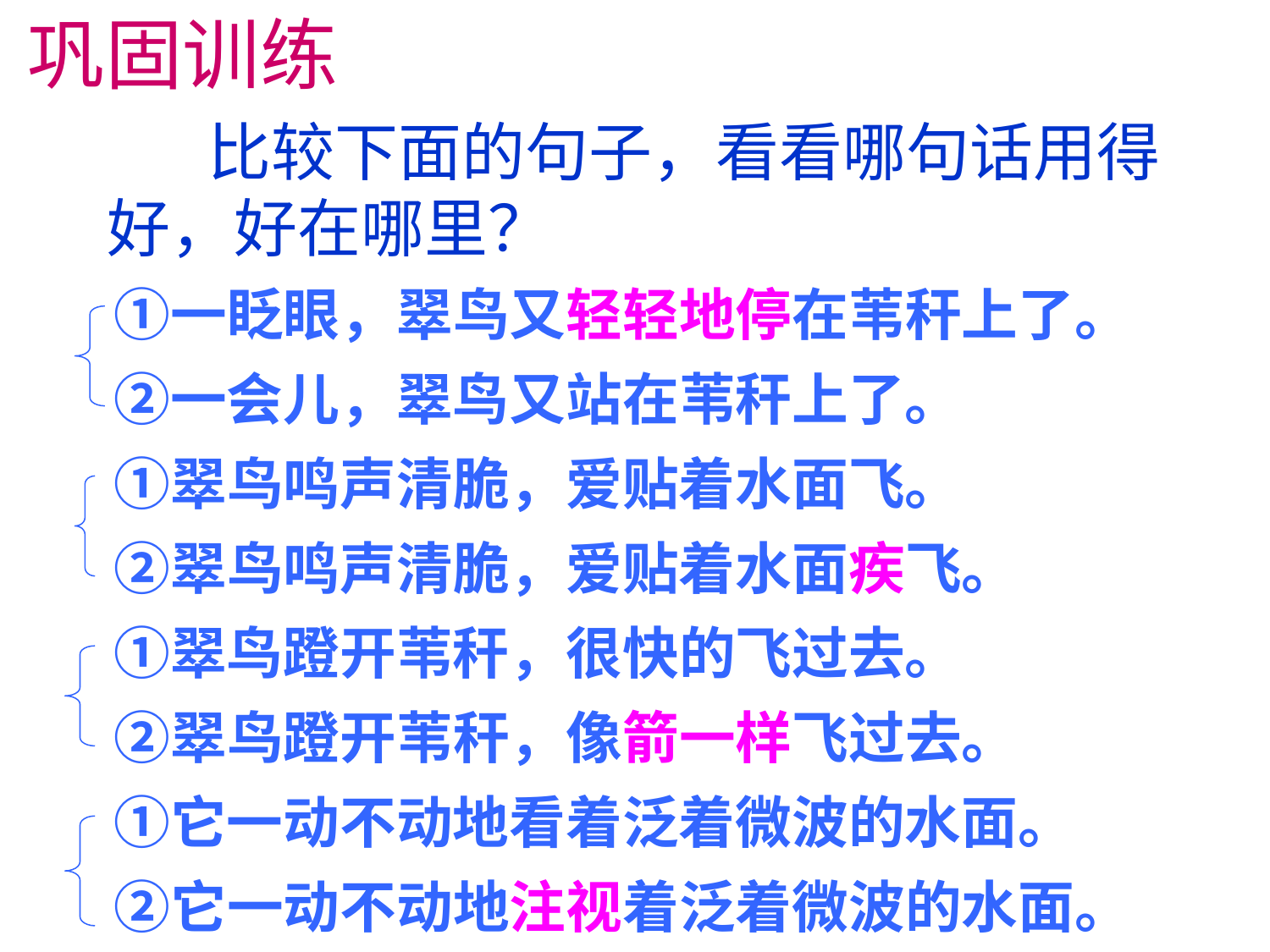

巩固训练
      比较下面的句子，看看哪句话用得好，好在哪里？

　①一眨眼，翠鸟又轻轻地停在苇秆上了。
　②一会儿，翠鸟又站在苇秆上了。
　①翠鸟鸣声清脆，爱贴着水面飞。
　②翠鸟鸣声清脆，爱贴着水面疾飞。
　①翠鸟蹬开苇秆，很快的飞过去。
　②翠鸟蹬开苇秆，像箭一样飞过去。
　①它一动不动地看着泛着微波的水面。
　②它一动不动地注视着泛着微波的水面。